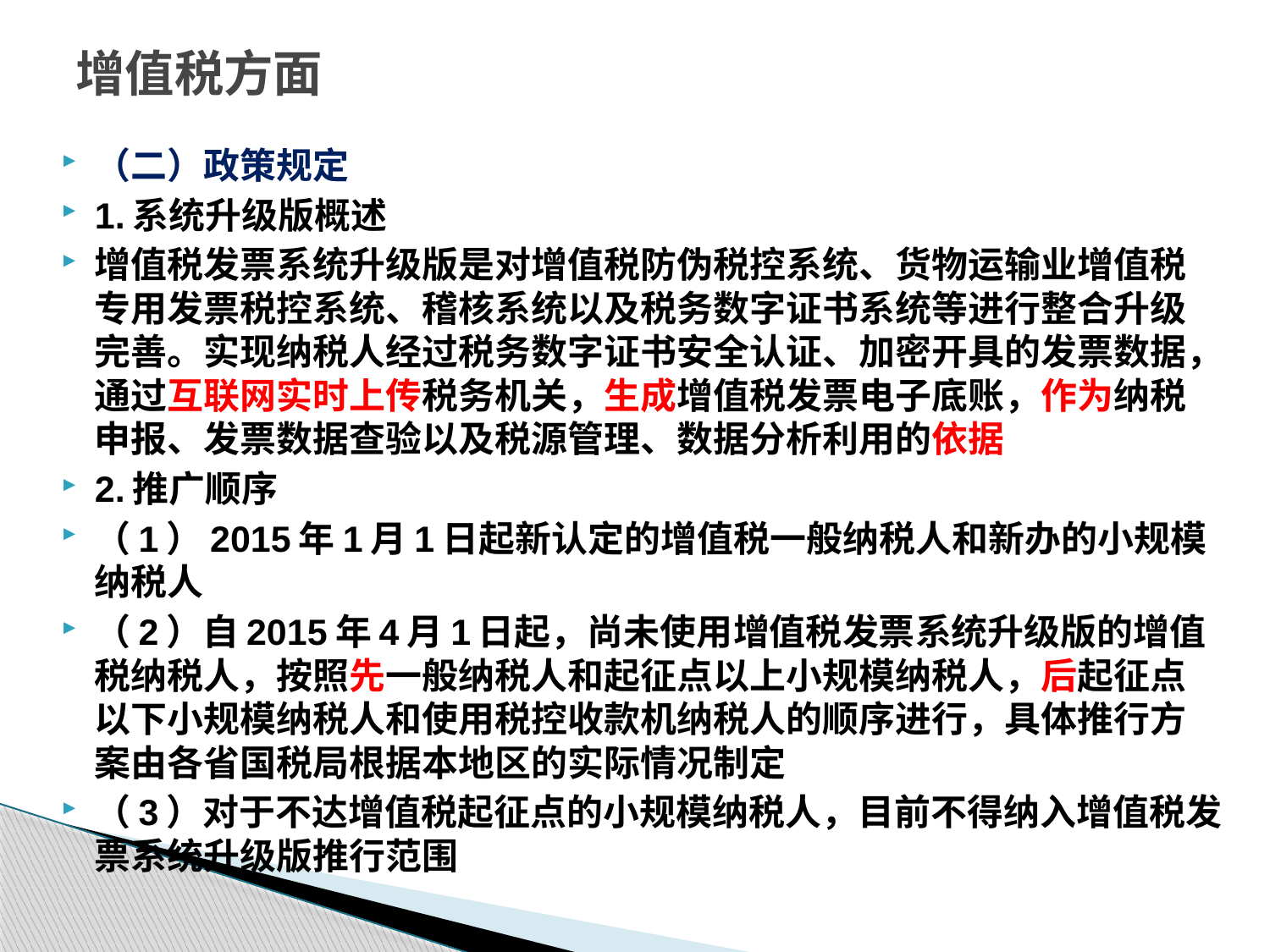

# 增值税方面
（二）政策规定
1.系统升级版概述
增值税发票系统升级版是对增值税防伪税控系统、货物运输业增值税专用发票税控系统、稽核系统以及税务数字证书系统等进行整合升级完善。实现纳税人经过税务数字证书安全认证、加密开具的发票数据，通过互联网实时上传税务机关，生成增值税发票电子底账，作为纳税申报、发票数据查验以及税源管理、数据分析利用的依据
2.推广顺序
（1）2015年1月1日起新认定的增值税一般纳税人和新办的小规模纳税人
（2）自2015年4月1日起，尚未使用增值税发票系统升级版的增值税纳税人，按照先一般纳税人和起征点以上小规模纳税人，后起征点以下小规模纳税人和使用税控收款机纳税人的顺序进行，具体推行方案由各省国税局根据本地区的实际情况制定
（3）对于不达增值税起征点的小规模纳税人，目前不得纳入增值税发票系统升级版推行范围